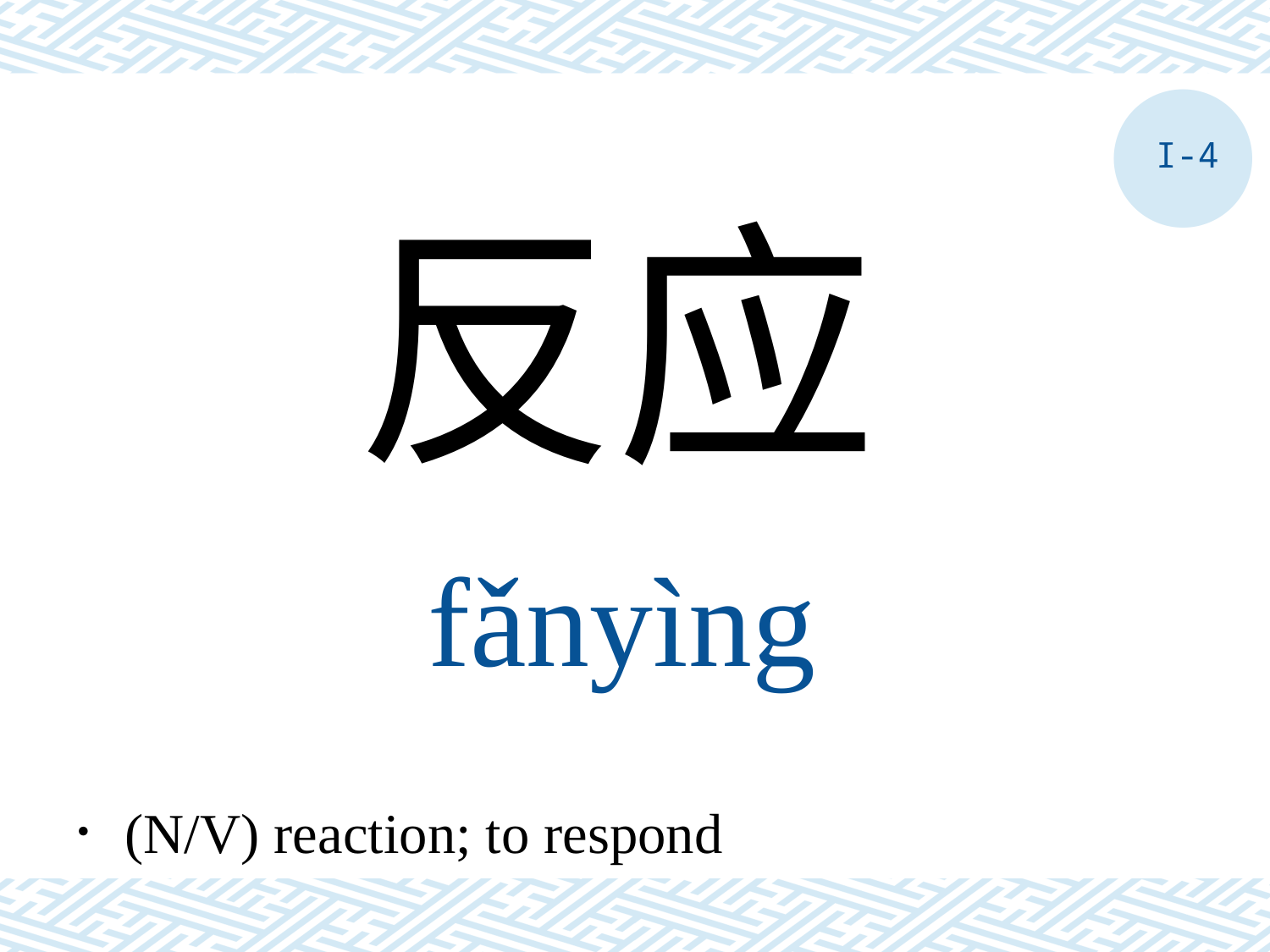

I-4

反应
fǎnyìng
．(N/V) reaction; to respond